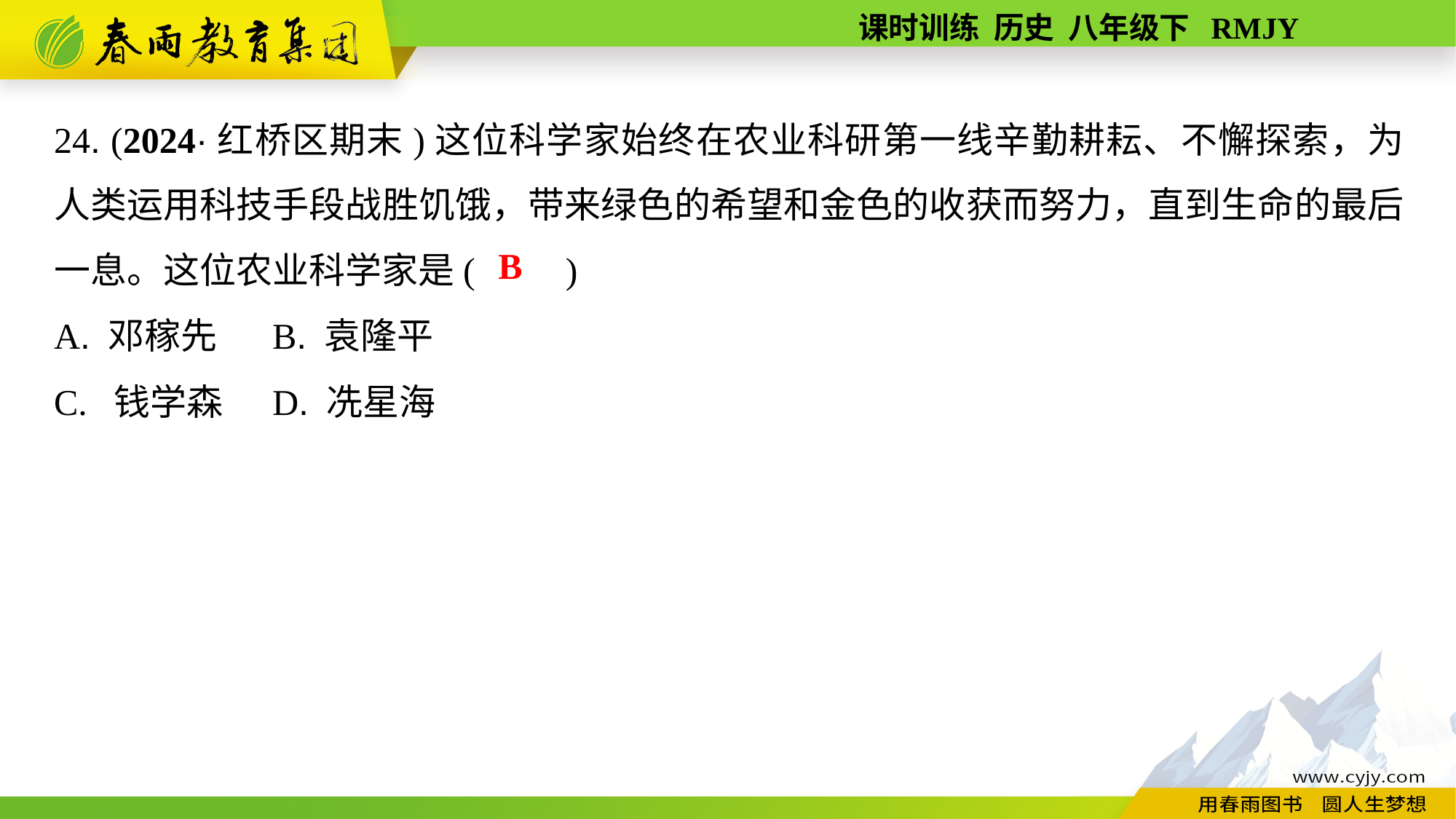

24. (2024·红桥区期末)这位科学家始终在农业科研第一线辛勤耕耘、不懈探索，为人类运用科技手段战胜饥饿，带来绿色的希望和金色的收获而努力，直到生命的最后一息。这位农业科学家是(　　)
A. 邓稼先	B. 袁隆平
C.  钱学森	D. 冼星海
B